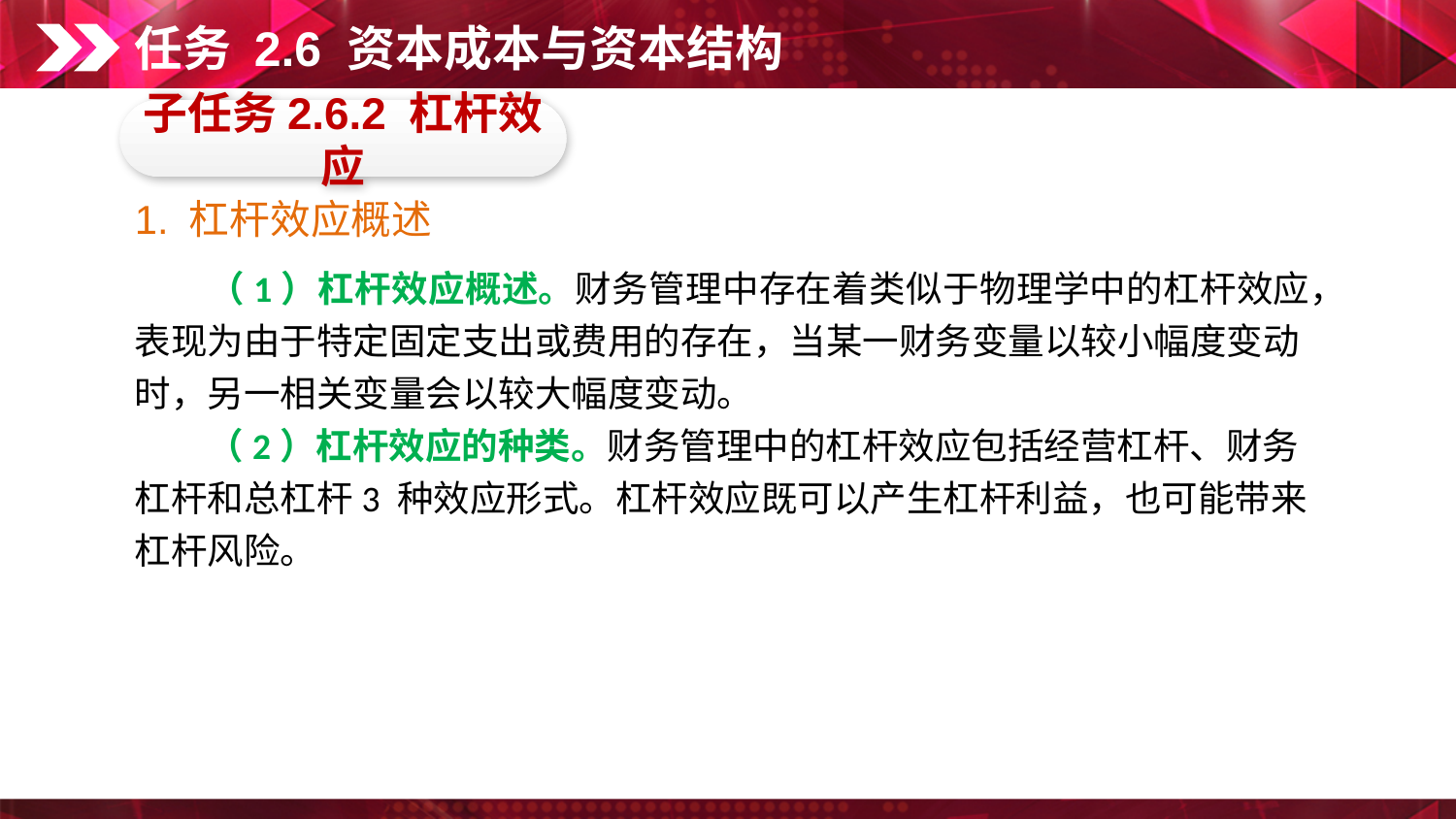

任务 2.6 资本成本与资本结构

子任务2.6.2 杠杆效应
1. 杠杆效应概述
　　（1）杠杆效应概述。财务管理中存在着类似于物理学中的杠杆效应，
表现为由于特定固定支出或费用的存在，当某一财务变量以较小幅度变动
时，另一相关变量会以较大幅度变动。
　　（2）杠杆效应的种类。财务管理中的杠杆效应包括经营杠杆、财务
杠杆和总杠杆3 种效应形式。杠杆效应既可以产生杠杆利益，也可能带来
杠杆风险。